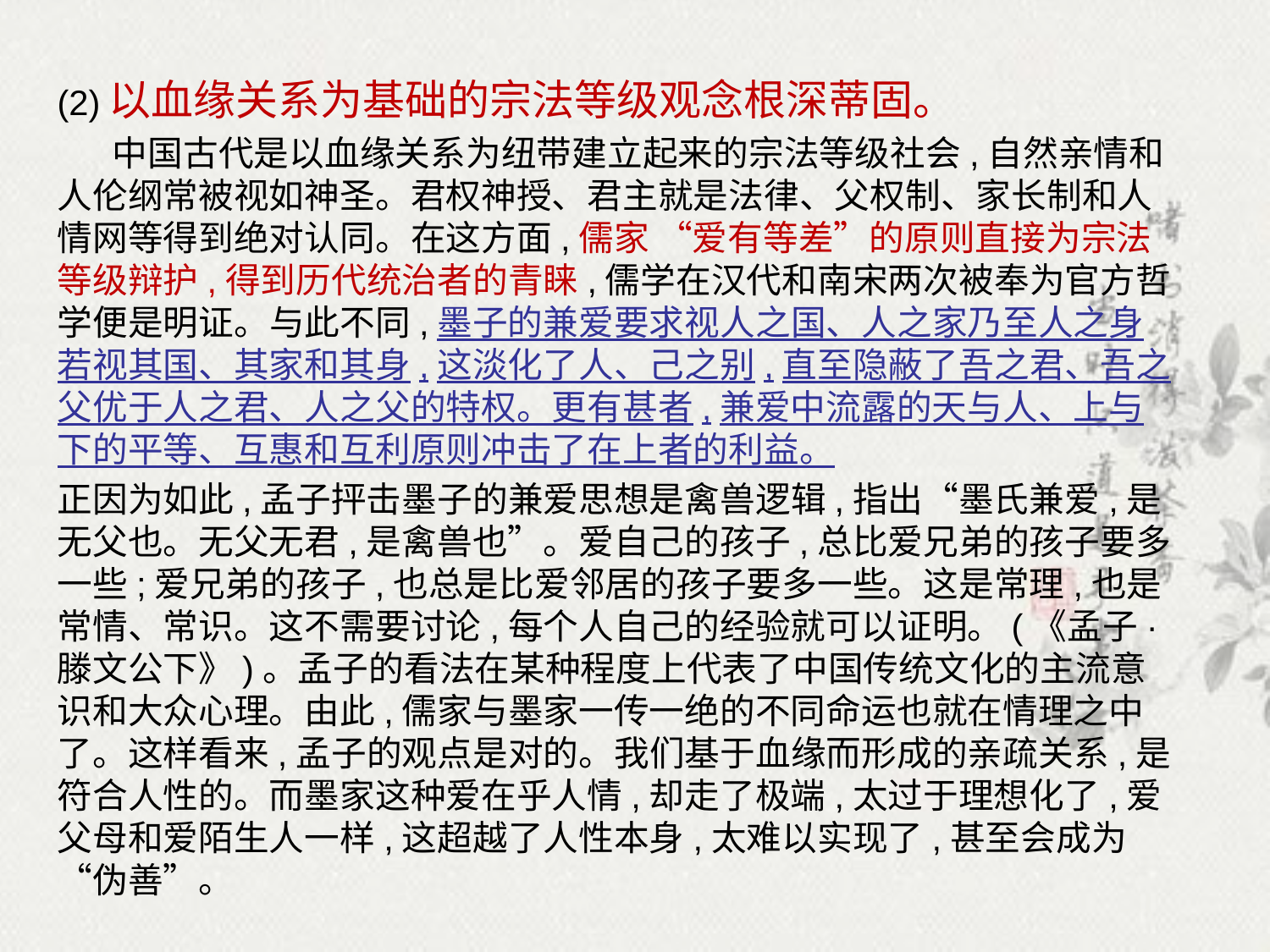

(2)以血缘关系为基础的宗法等级观念根深蒂固。
      中国古代是以血缘关系为纽带建立起来的宗法等级社会,自然亲情和人伦纲常被视如神圣。君权神授、君主就是法律、父权制、家长制和人情网等得到绝对认同。在这方面,儒家 “爱有等差”的原则直接为宗法等级辩护,得到历代统治者的青睐,儒学在汉代和南宋两次被奉为官方哲学便是明证。与此不同,墨子的兼爱要求视人之国、人之家乃至人之身若视其国、其家和其身,这淡化了人、己之别,直至隐蔽了吾之君、吾之父优于人之君、人之父的特权。更有甚者,兼爱中流露的天与人、上与下的平等、互惠和互利原则冲击了在上者的利益。
正因为如此,孟子抨击墨子的兼爱思想是禽兽逻辑,指出“墨氏兼爱,是无父也。无父无君,是禽兽也”。爱自己的孩子,总比爱兄弟的孩子要多一些;爱兄弟的孩子,也总是比爱邻居的孩子要多一些。这是常理,也是常情、常识。这不需要讨论,每个人自己的经验就可以证明。(《孟子·滕文公下》)。孟子的看法在某种程度上代表了中国传统文化的主流意识和大众心理。由此,儒家与墨家一传一绝的不同命运也就在情理之中了。这样看来,孟子的观点是对的。我们基于血缘而形成的亲疏关系,是符合人性的。而墨家这种爱在乎人情,却走了极端,太过于理想化了,爱父母和爱陌生人一样,这超越了人性本身,太难以实现了,甚至会成为“伪善”。